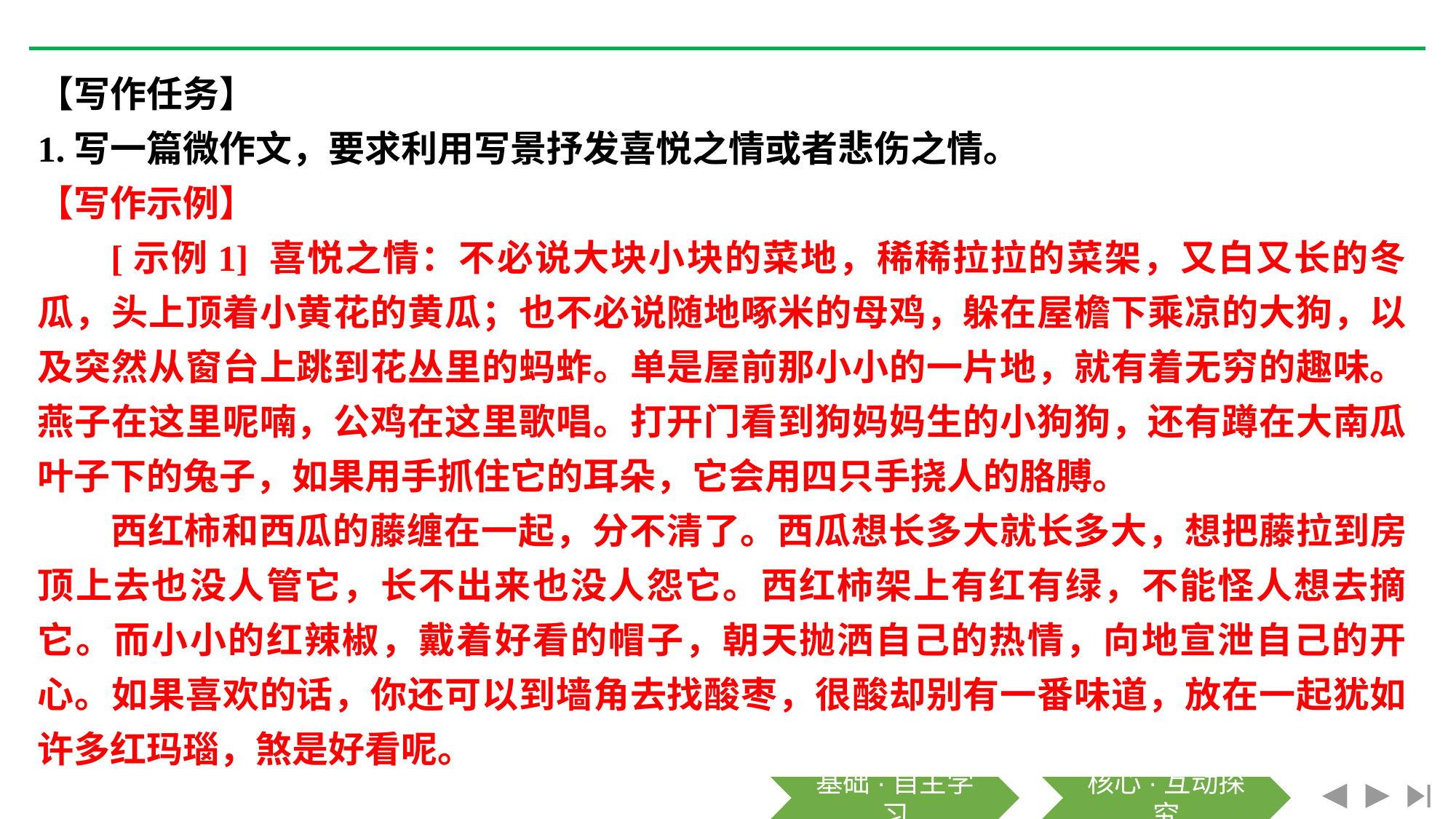

【写作任务】
1.写一篇微作文，要求利用写景抒发喜悦之情或者悲伤之情。
【写作示例】
[示例1] 喜悦之情：不必说大块小块的菜地，稀稀拉拉的菜架，又白又长的冬瓜，头上顶着小黄花的黄瓜；也不必说随地啄米的母鸡，躲在屋檐下乘凉的大狗，以及突然从窗台上跳到花丛里的蚂蚱。单是屋前那小小的一片地，就有着无穷的趣味。燕子在这里呢喃，公鸡在这里歌唱。打开门看到狗妈妈生的小狗狗，还有蹲在大南瓜叶子下的兔子，如果用手抓住它的耳朵，它会用四只手挠人的胳膊。
西红柿和西瓜的藤缠在一起，分不清了。西瓜想长多大就长多大，想把藤拉到房顶上去也没人管它，长不出来也没人怨它。西红柿架上有红有绿，不能怪人想去摘它。而小小的红辣椒，戴着好看的帽子，朝天抛洒自己的热情，向地宣泄自己的开心。如果喜欢的话，你还可以到墙角去找酸枣，很酸却别有一番味道，放在一起犹如许多红玛瑙，煞是好看呢。